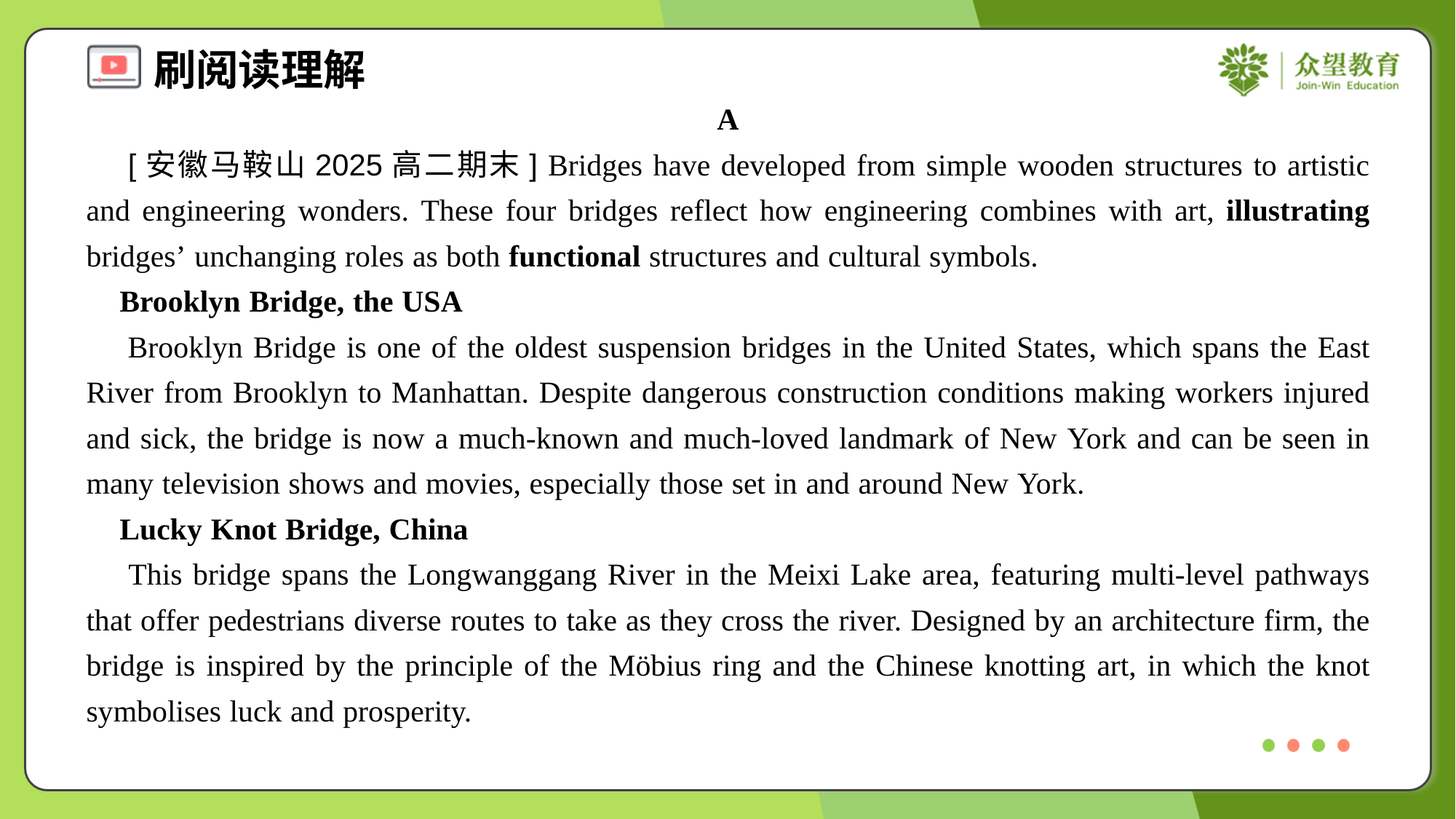

A
    [安徽马鞍山2025高二期末] Bridges have developed from simple wooden structures to artistic and engineering wonders. These four bridges reflect how engineering combines with art, illustrating bridges’ unchanging roles as both functional structures and cultural symbols.
    Brooklyn Bridge, the USA
    Brooklyn Bridge is one of the oldest suspension bridges in the United States, which spans the East River from Brooklyn to Manhattan. Despite dangerous construction conditions making workers injured and sick, the bridge is now a much-known and much-loved landmark of New York and can be seen in many television shows and movies, especially those set in and around New York.
    Lucky Knot Bridge, China
    This bridge spans the Longwanggang River in the Meixi Lake area, featuring multi-level pathways that offer pedestrians diverse routes to take as they cross the river. Designed by an architecture firm, the bridge is inspired by the principle of the Möbius ring and the Chinese knotting art, in which the knot symbolises luck and prosperity.